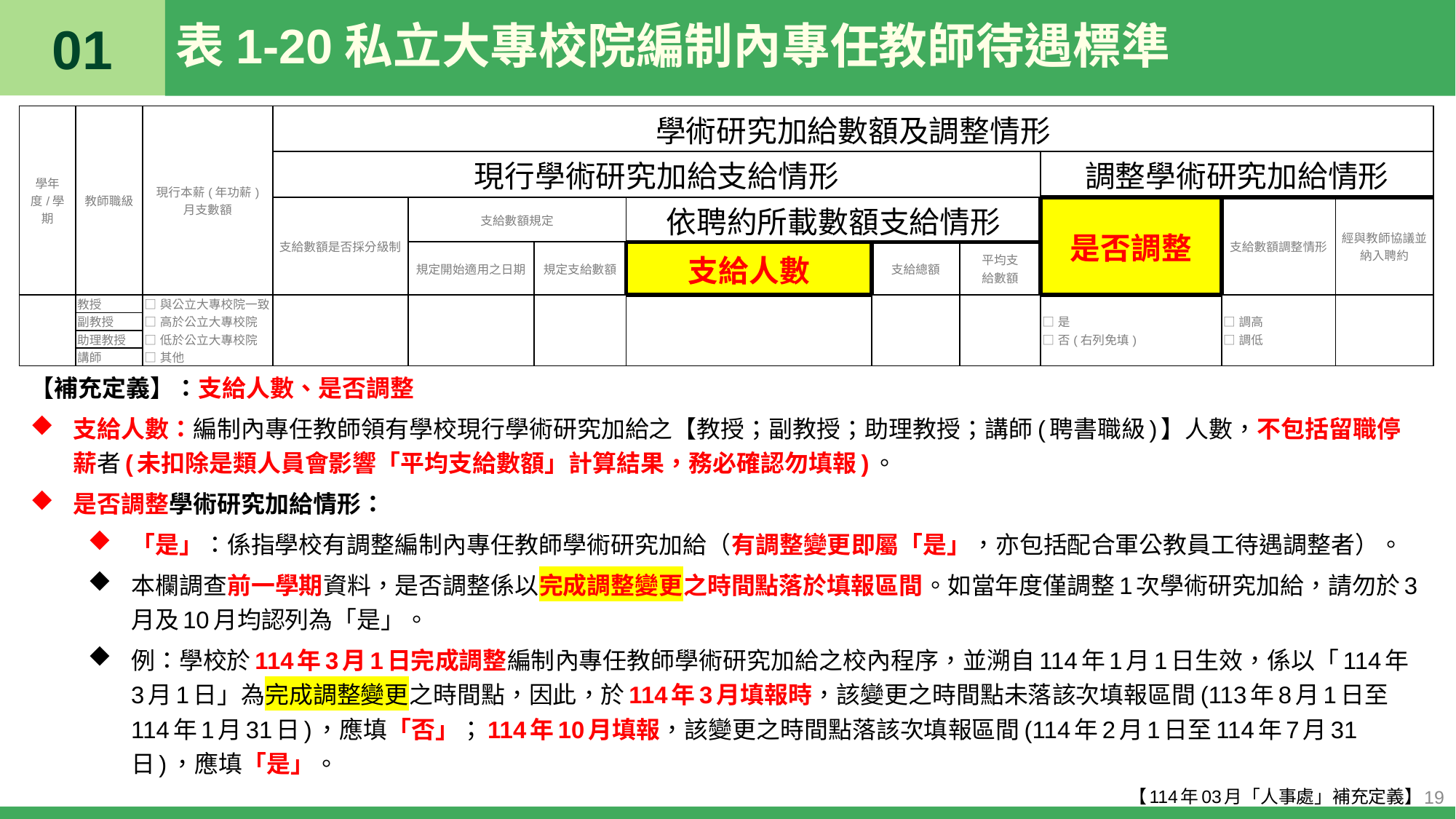

01
# 表1-20私立大專校院編制內專任教師待遇標準
| 學年度/學期 | 教師職級 | 現行本薪(年功薪) 月支數額 | 學術研究加給數額及調整情形 |  |  |  |  |  |  |  |  |
| --- | --- | --- | --- | --- | --- | --- | --- | --- | --- | --- | --- |
|  |  |  | 現行學術研究加給支給情形 |  |  |  |  |  | 調整學術研究加給情形 |  |  |
|  |  |  | 支給數額是否採分級制 | 支給數額規定 |  | 依聘約所載數額支給情形 |  |  | 是否調整 | 支給數額調整情形 | 經與教師協議並納入聘約 |
|  |  |  |  | 規定開始適用之日期 | 規定支給數額 | 支給人數 | 支給總額 | 平均支 給數額 |  |  |  |
|  | 教授 | □與公立大專校院一致 □高於公立大專校院 □低於公立大專校院 □其他 |  |  |  |  |  |  | □是 □否(右列免填) | □調高 □調低 |  |
|  | 副教授 |  |  |  |  |  |  |  |  |  |  |
|  | 助理教授 |  |  |  |  |  |  |  |  |  |  |
|  | 講師 |  |  |  |  |  |  |  |  |  |  |
【補充定義】：支給人數、是否調整
支給人數：編制內專任教師領有學校現行學術研究加給之【教授；副教授；助理教授；講師(聘書職級)】人數，不包括留職停薪者(未扣除是類人員會影響「平均支給數額」計算結果，務必確認勿填報)。
是否調整學術研究加給情形：
「是」：係指學校有調整編制內專任教師學術研究加給（有調整變更即屬「是」，亦包括配合軍公教員工待遇調整者）。
本欄調查前一學期資料，是否調整係以完成調整變更之時間點落於填報區間。如當年度僅調整1次學術研究加給，請勿於3月及10月均認列為「是」。
例：學校於114年3月1日完成調整編制內專任教師學術研究加給之校內程序，並溯自114年1月1日生效，係以「114年3月1日」為完成調整變更之時間點，因此，於114年3月填報時，該變更之時間點未落該次填報區間(113年8月1日至114年1月31日)，應填「否」；114年10月填報，該變更之時間點落該次填報區間(114年2月1日至114年7月31日)，應填「是」。
【114年03月「人事處」補充定義】
19